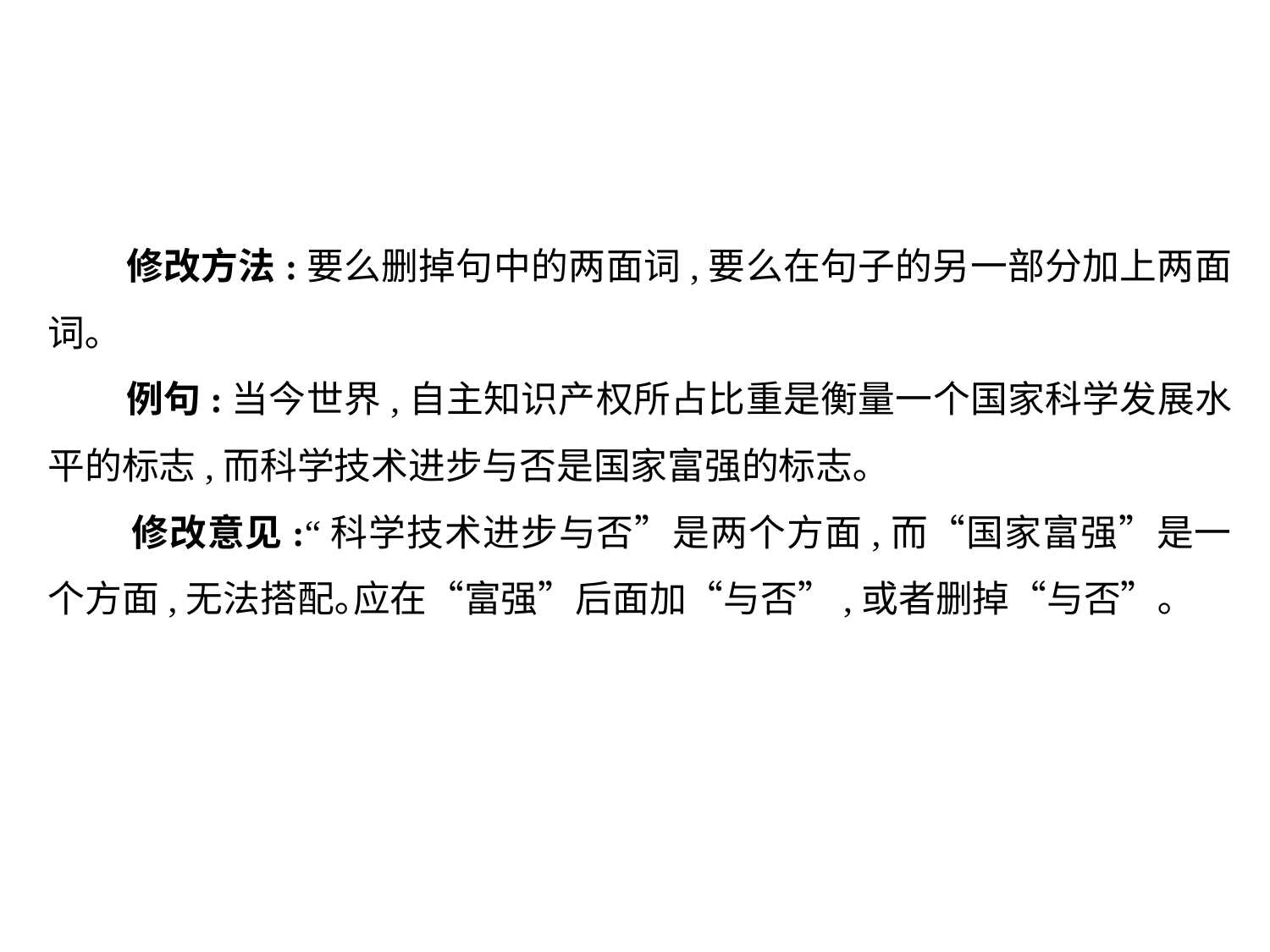

修改方法:要么删掉句中的两面词,要么在句子的另一部分加上两面词｡
        例句:当今世界,自主知识产权所占比重是衡量一个国家科学发展水平的标志,而科学技术进步与否是国家富强的标志｡
        修改意见:“科学技术进步与否”是两个方面,而“国家富强”是一个方面,无法搭配｡应在“富强”后面加“与否”,或者删掉“与否”｡